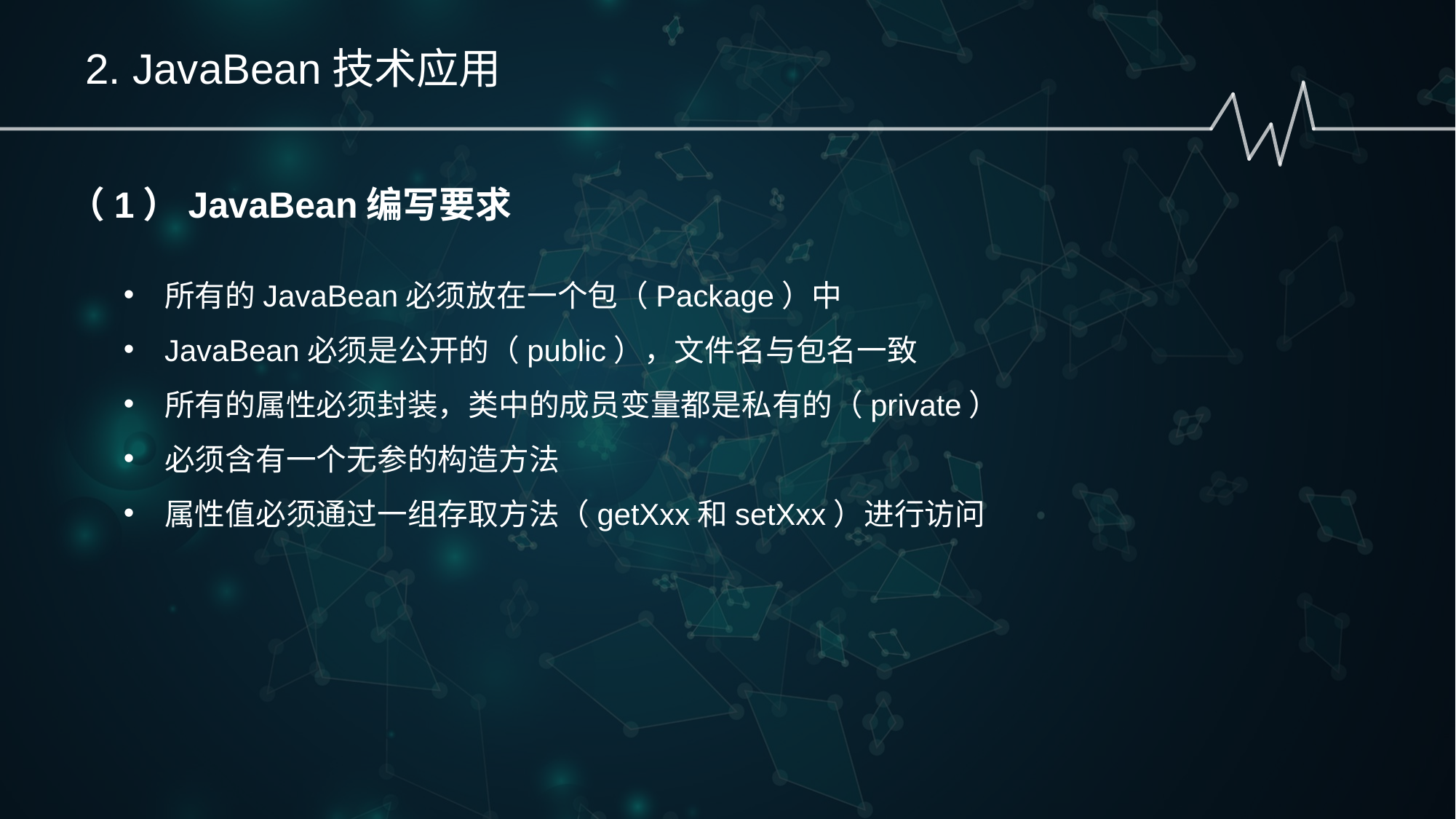

2. JavaBean技术应用
（1）JavaBean编写要求

所有的JavaBean必须放在一个包（Package）中
JavaBean必须是公开的（public），文件名与包名一致
所有的属性必须封装，类中的成员变量都是私有的（private）
必须含有一个无参的构造方法
属性值必须通过一组存取方法（getXxx和setXxx）进行访问